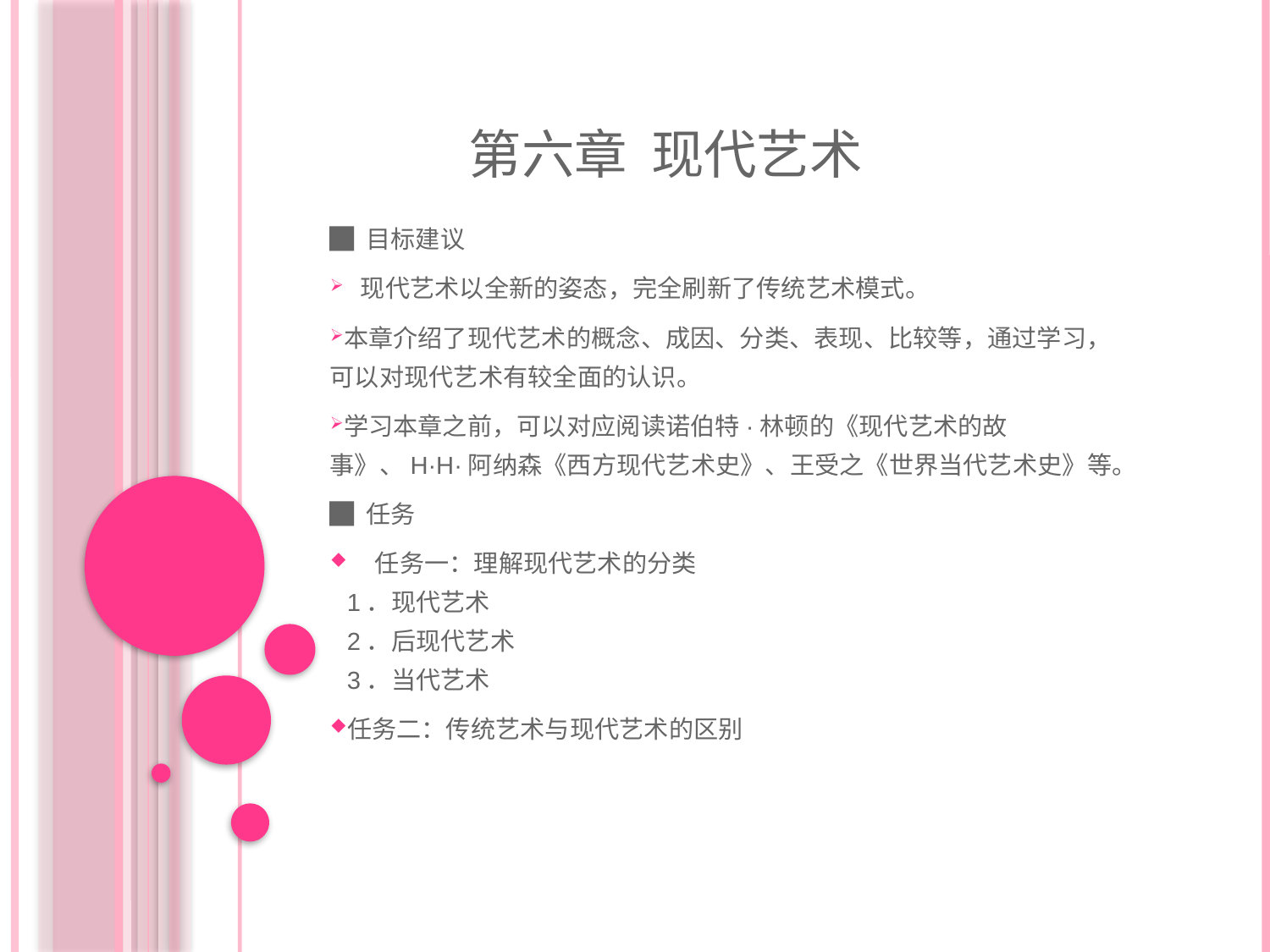

# 第六章  现代艺术
█ 目标建议
  现代艺术以全新的姿态，完全刷新了传统艺术模式。
本章介绍了现代艺术的概念、成因、分类、表现、比较等，通过学习，可以对现代艺术有较全面的认识。
学习本章之前，可以对应阅读诺伯特·林顿的《现代艺术的故事》、H·H·阿纳森《西方现代艺术史》、王受之《世界当代艺术史》等。
█ 任务
    任务一：理解现代艺术的分类
  1．现代艺术
  2．后现代艺术
  3．当代艺术
任务二：传统艺术与现代艺术的区别